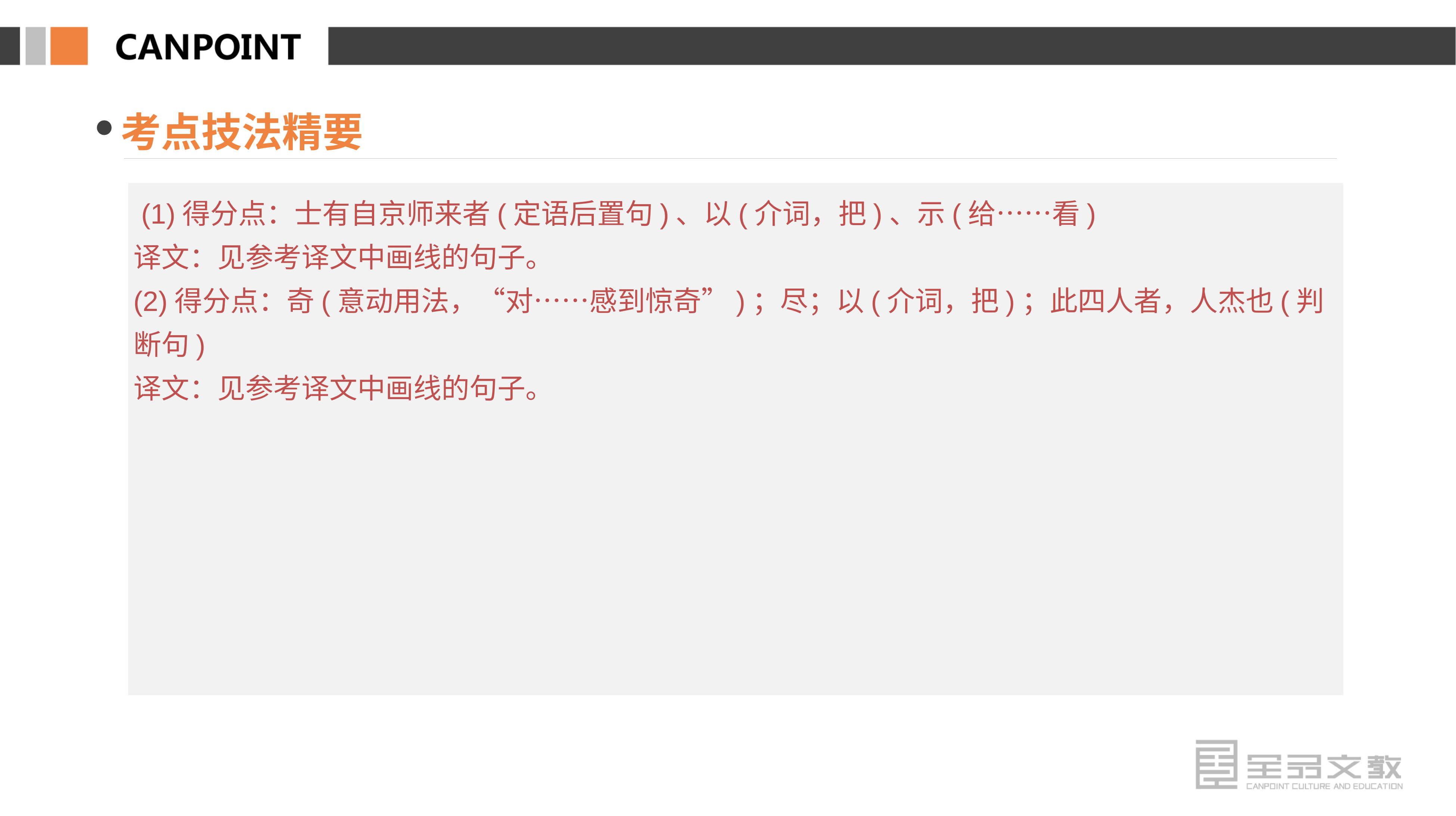

考点技法精要

 (1)得分点：士有自京师来者(定语后置句)、以(介词，把)、示(给……看)
译文：见参考译文中画线的句子。
(2)得分点：奇(意动用法，“对……感到惊奇”)；尽；以(介词，把)；此四人者，人杰也(判断句)
译文：见参考译文中画线的句子。